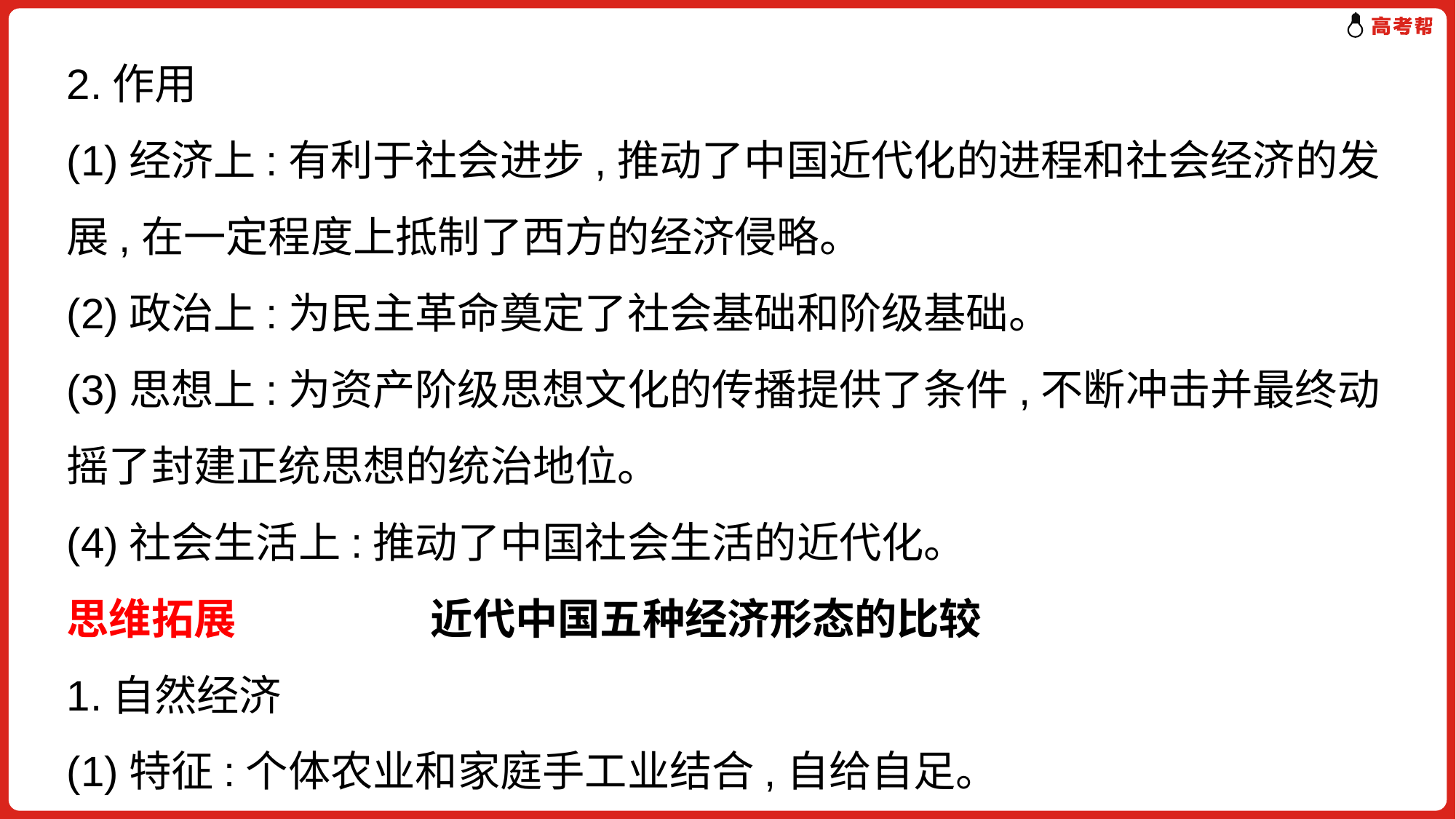

2.作用
(1)经济上:有利于社会进步,推动了中国近代化的进程和社会经济的发展,在一定程度上抵制了西方的经济侵略。
(2)政治上:为民主革命奠定了社会基础和阶级基础。
(3)思想上:为资产阶级思想文化的传播提供了条件,不断冲击并最终动摇了封建正统思想的统治地位。
(4)社会生活上:推动了中国社会生活的近代化。
思维拓展　　　       近代中国五种经济形态的比较
1.自然经济
(1)特征:个体农业和家庭手工业结合,自给自足。